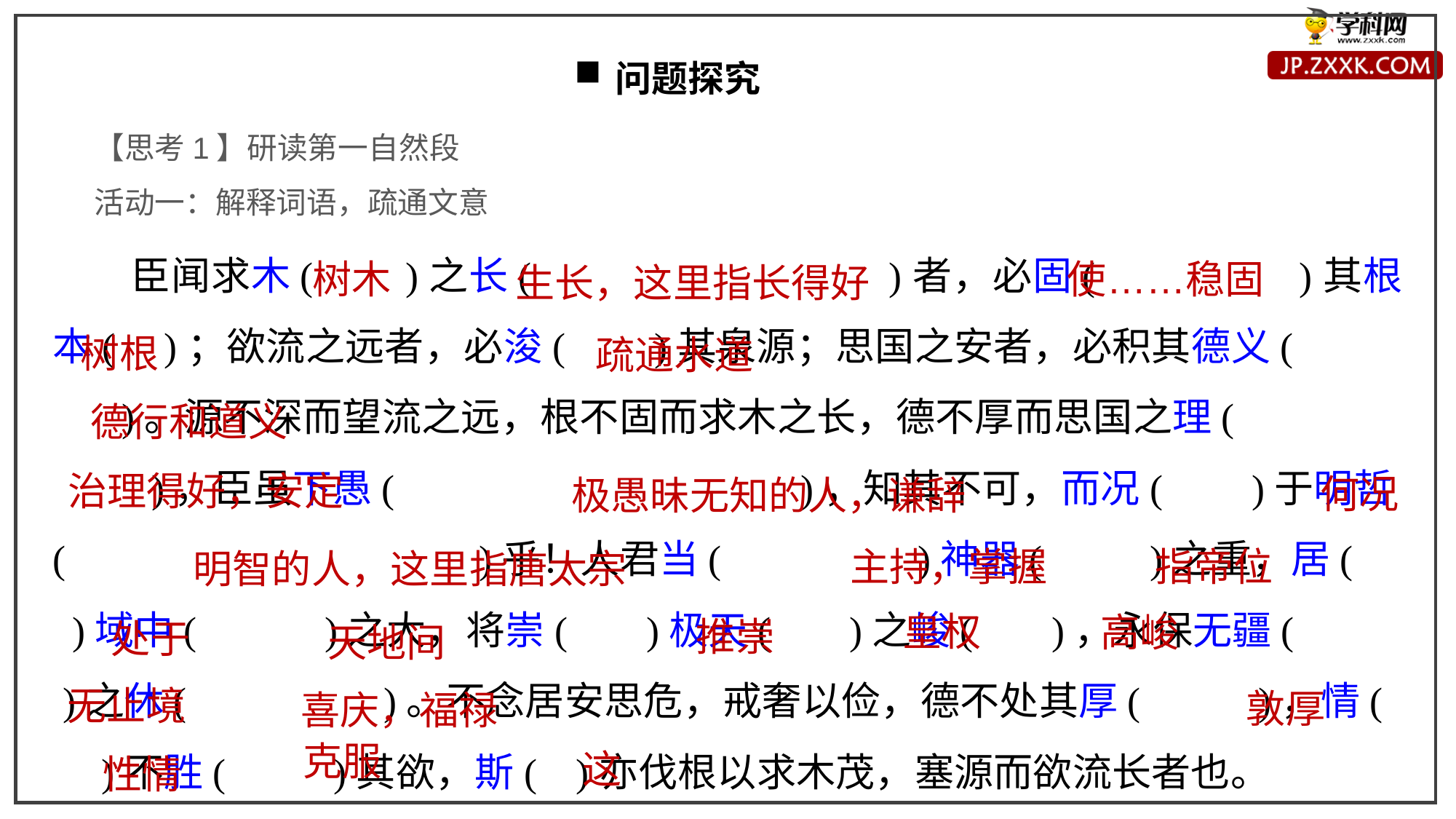

问题探究
【思考1】研读第一自然段
活动一：解释词语，疏通文意
臣闻求木(         )之长(                                   )者，必固(                    )其根本(     )；欲流之远者，必浚(         )其泉源；思国之安者，必积其德义(                   )。源不深而望流之远，根不固而求木之长，德不厚而思国之理(                            )，臣虽下愚(                                         )，知其不可，而况(         )于明哲(                                          )乎！人君当(                    )神器(           )之重，居(        )域中(             )之大，将崇(        )极天(        )之峻(        )，永保无疆(             )之休(                    )。不念居安思危，戒奢以俭，德不处其厚(            )，情(        )不胜(           )其欲，斯(    )亦伐根以求木茂，塞源而欲流长者也。
树木
使……稳固
生长，这里指长得好
树根
疏通水道
德行和道义
治理得好，安定
何况
极愚昧无知的人，谦辞
主持，掌握
指帝位
明智的人，这里指唐太宗
皇权
高峻
推崇
处于
天地间
无止境
敦厚
喜庆，福禄
这
性情
克服